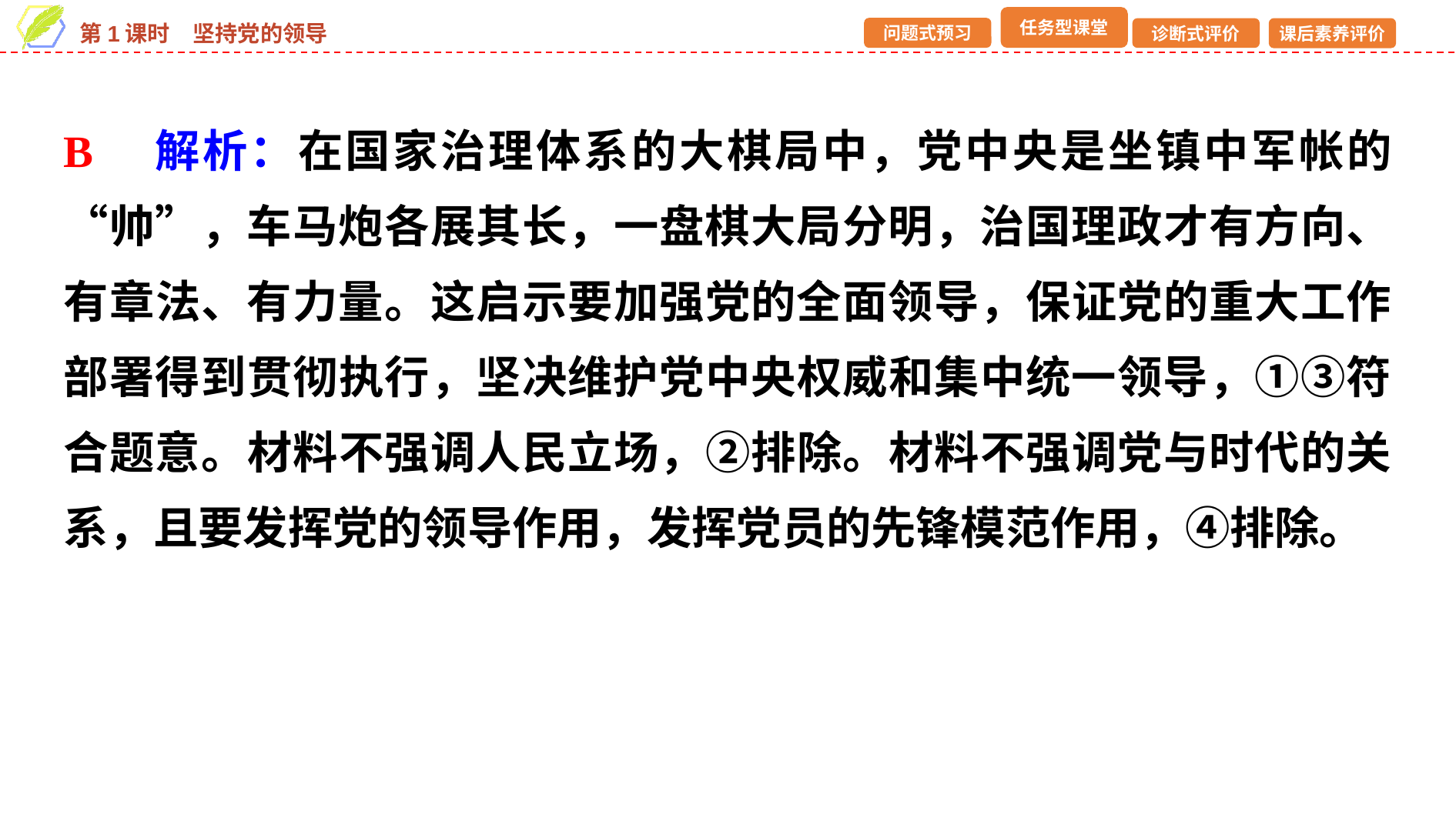

B　解析：在国家治理体系的大棋局中，党中央是坐镇中军帐的“帅”，车马炮各展其长，一盘棋大局分明，治国理政才有方向、有章法、有力量。这启示要加强党的全面领导，保证党的重大工作部署得到贯彻执行，坚决维护党中央权威和集中统一领导，①③符合题意。材料不强调人民立场，②排除。材料不强调党与时代的关系，且要发挥党的领导作用，发挥党员的先锋模范作用，④排除。